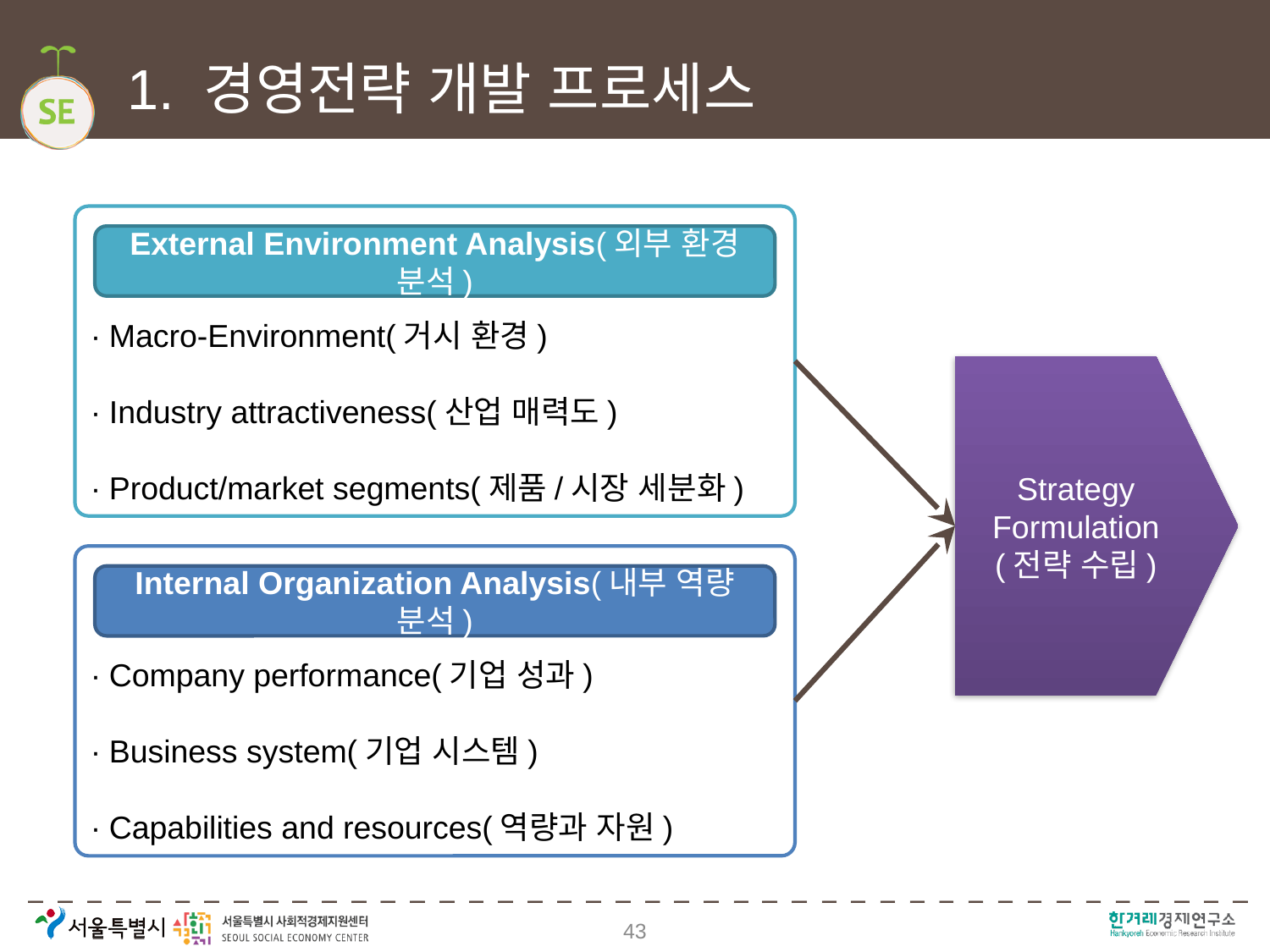

# 1. 경영전략 개발 프로세스

∙ Macro-Environment(거시 환경)

∙ Industry attractiveness(산업 매력도)

∙ Product/market segments(제품/시장 세분화)
External Environment Analysis(외부 환경 분석)
Strategy
Formulation
(전략 수립)
∙ Company performance(기업 성과)

∙ Business system(기업 시스템)

∙ Capabilities and resources(역량과 자원)
Internal Organization Analysis(내부 역량 분석)
43